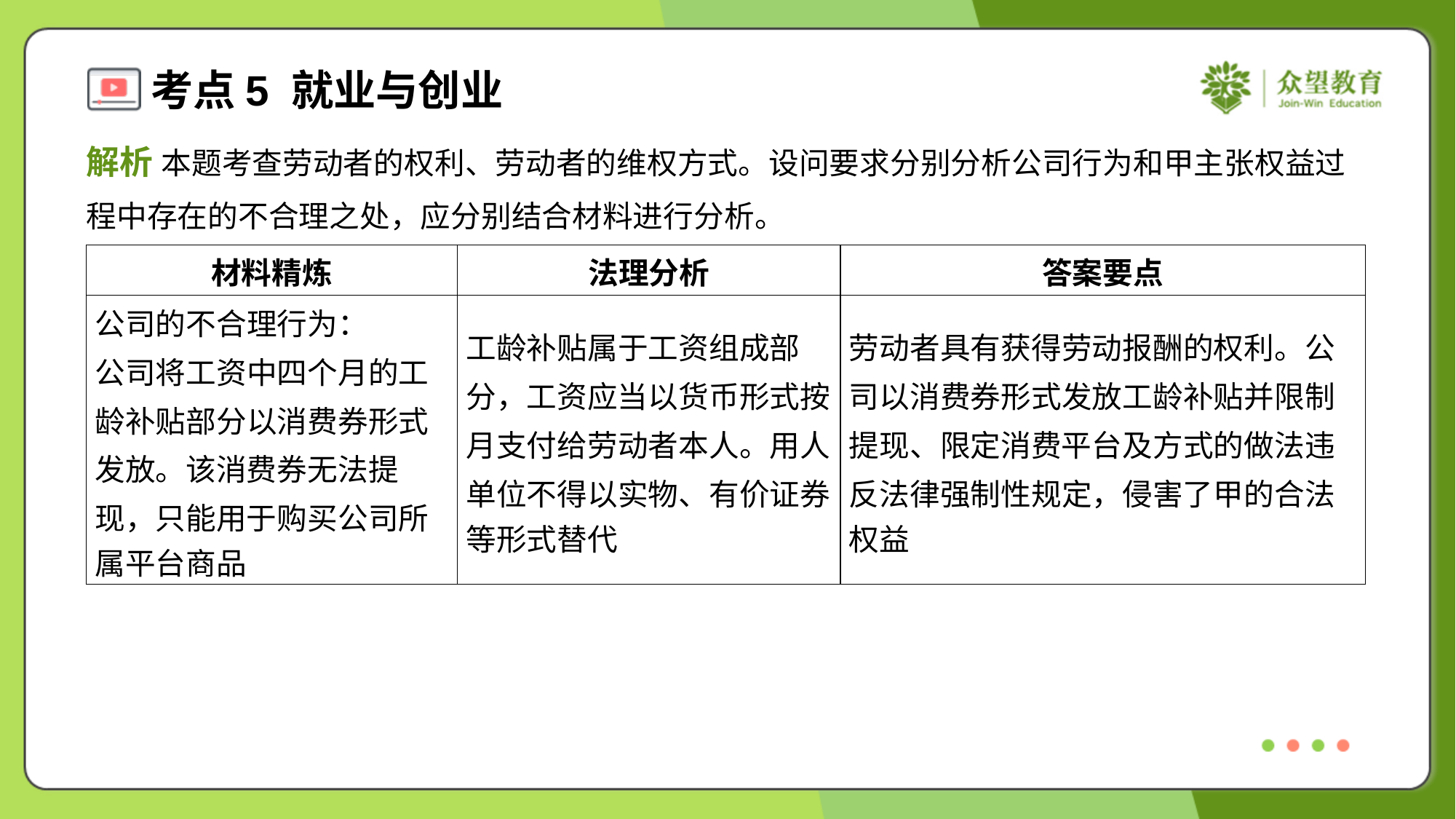

解析 本题考查劳动者的权利、劳动者的维权方式。设问要求分别分析公司行为和甲主张权益过
程中存在的不合理之处，应分别结合材料进行分析。
| 材料精炼 | 法理分析 | 答案要点 |
| --- | --- | --- |
| 公司的不合理行为： 公司将工资中四个月的工 龄补贴部分以消费券形式 发放。该消费券无法提 现，只能用于购买公司所 属平台商品 | 工龄补贴属于工资组成部 分，工资应当以货币形式按 月支付给劳动者本人。用人 单位不得以实物、有价证券 等形式替代 | 劳动者具有获得劳动报酬的权利。公 司以消费券形式发放工龄补贴并限制 提现、限定消费平台及方式的做法违 反法律强制性规定，侵害了甲的合法 权益 |